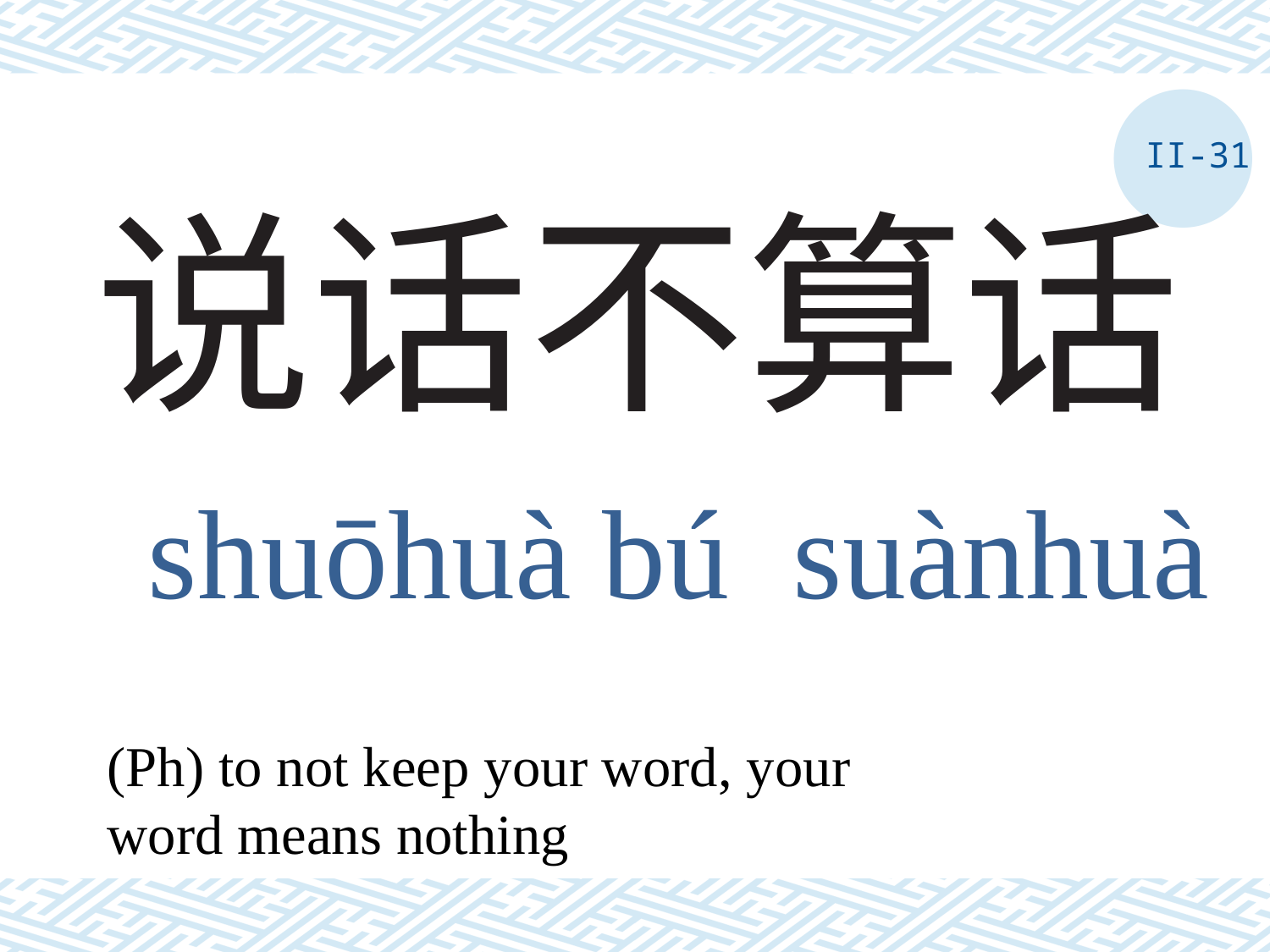

II-31

# 说话不算话
shuōhuà bú  suànhuà
(Ph) to not keep your word, your word means nothing